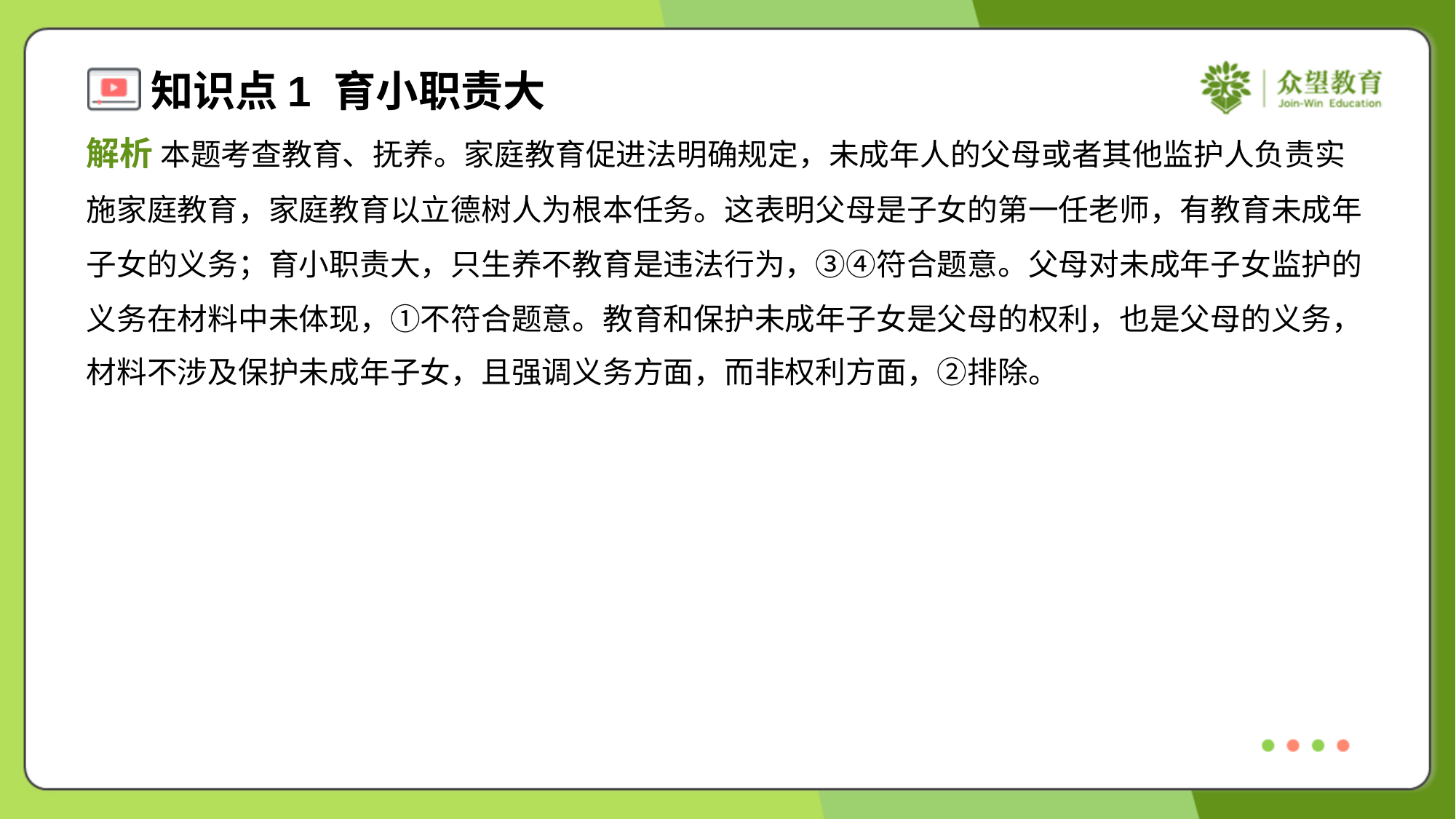

解析 本题考查教育、抚养。家庭教育促进法明确规定，未成年人的父母或者其他监护人负责实
施家庭教育，家庭教育以立德树人为根本任务。这表明父母是子女的第一任老师，有教育未成年
子女的义务；育小职责大，只生养不教育是违法行为，③④符合题意。父母对未成年子女监护的
义务在材料中未体现，①不符合题意。教育和保护未成年子女是父母的权利，也是父母的义务，
材料不涉及保护未成年子女，且强调义务方面，而非权利方面，②排除。